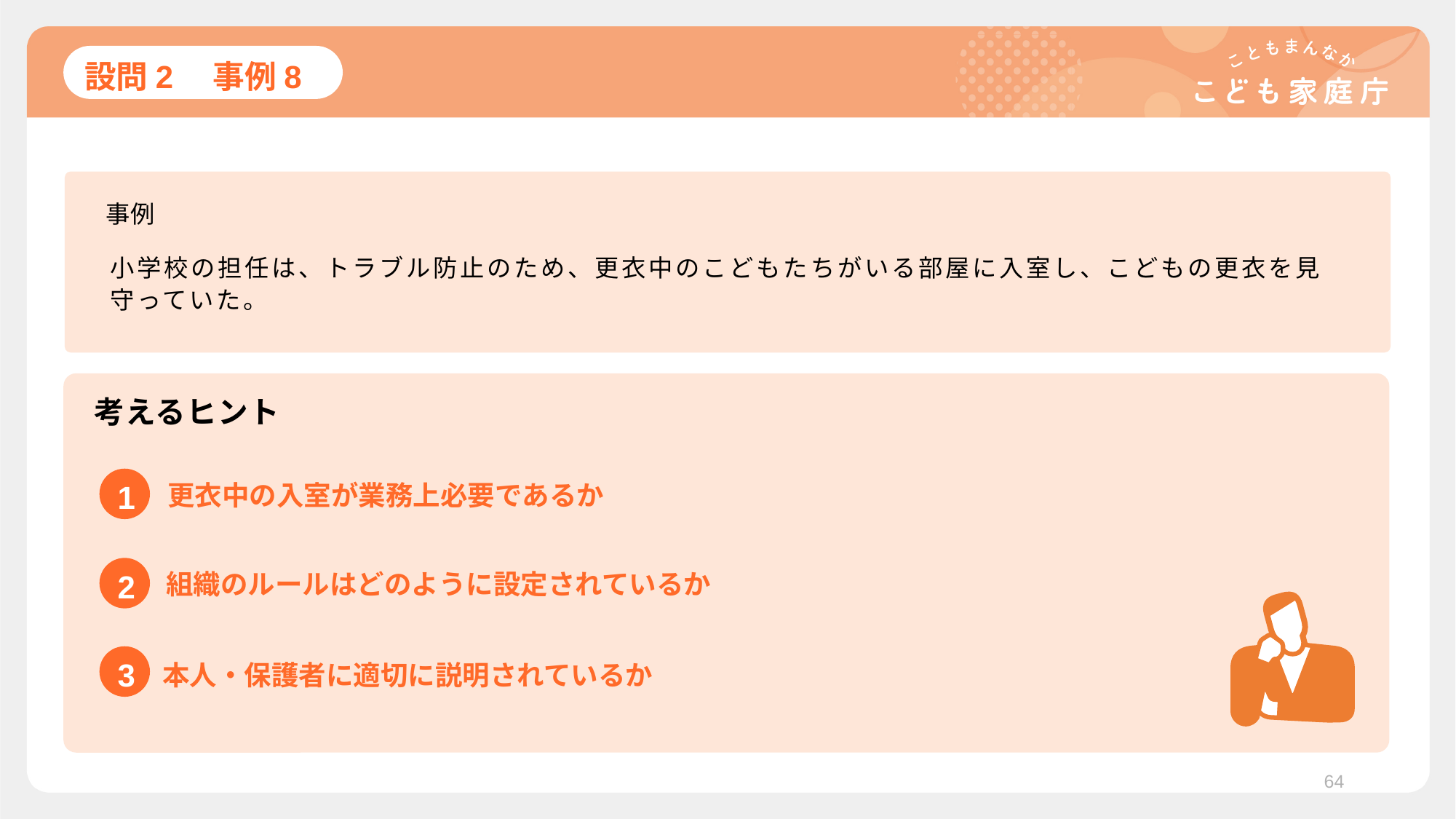

# 設問2　事例8

事例
小学校の担任は、トラブル防止のため、更衣中のこどもたちがいる部屋に入室し、こどもの更衣を見守っていた。

考えるヒント
1
更衣中の入室が業務上必要であるか
2
組織のルールはどのように設定されているか

3
本人・保護者に適切に説明されているか
64